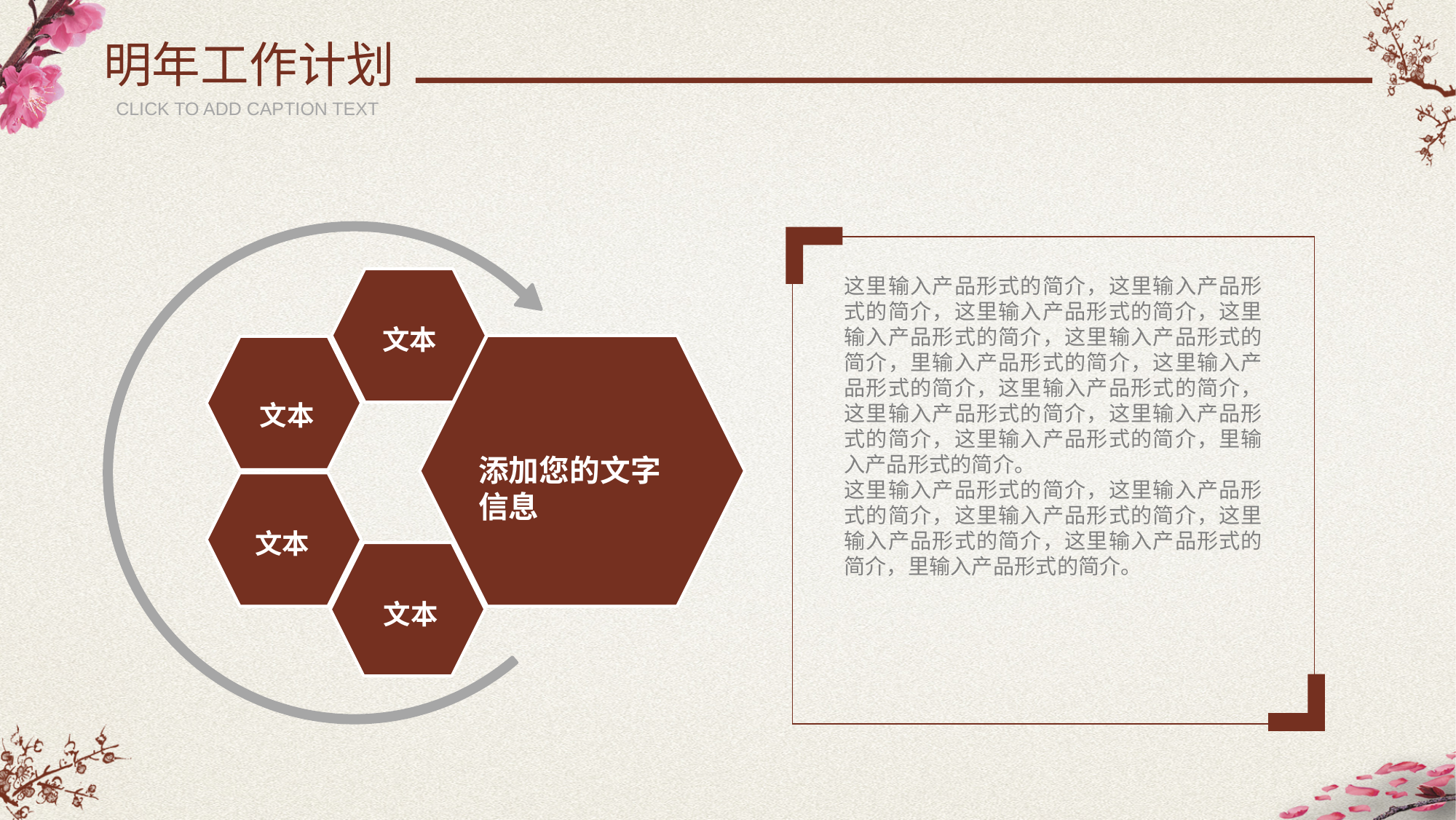

明年工作计划

CLICK TO ADD CAPTION TEXT

文本

添加您的文字信息

文本

文本

文本

这里输入产品形式的简介，这里输入产品形式的简介，这里输入产品形式的简介，这里输入产品形式的简介，这里输入产品形式的简介，里输入产品形式的简介，这里输入产品形式的简介，这里输入产品形式的简介，这里输入产品形式的简介，这里输入产品形式的简介，这里输入产品形式的简介，里输入产品形式的简介。
这里输入产品形式的简介，这里输入产品形式的简介，这里输入产品形式的简介，这里输入产品形式的简介，这里输入产品形式的简介，里输入产品形式的简介。